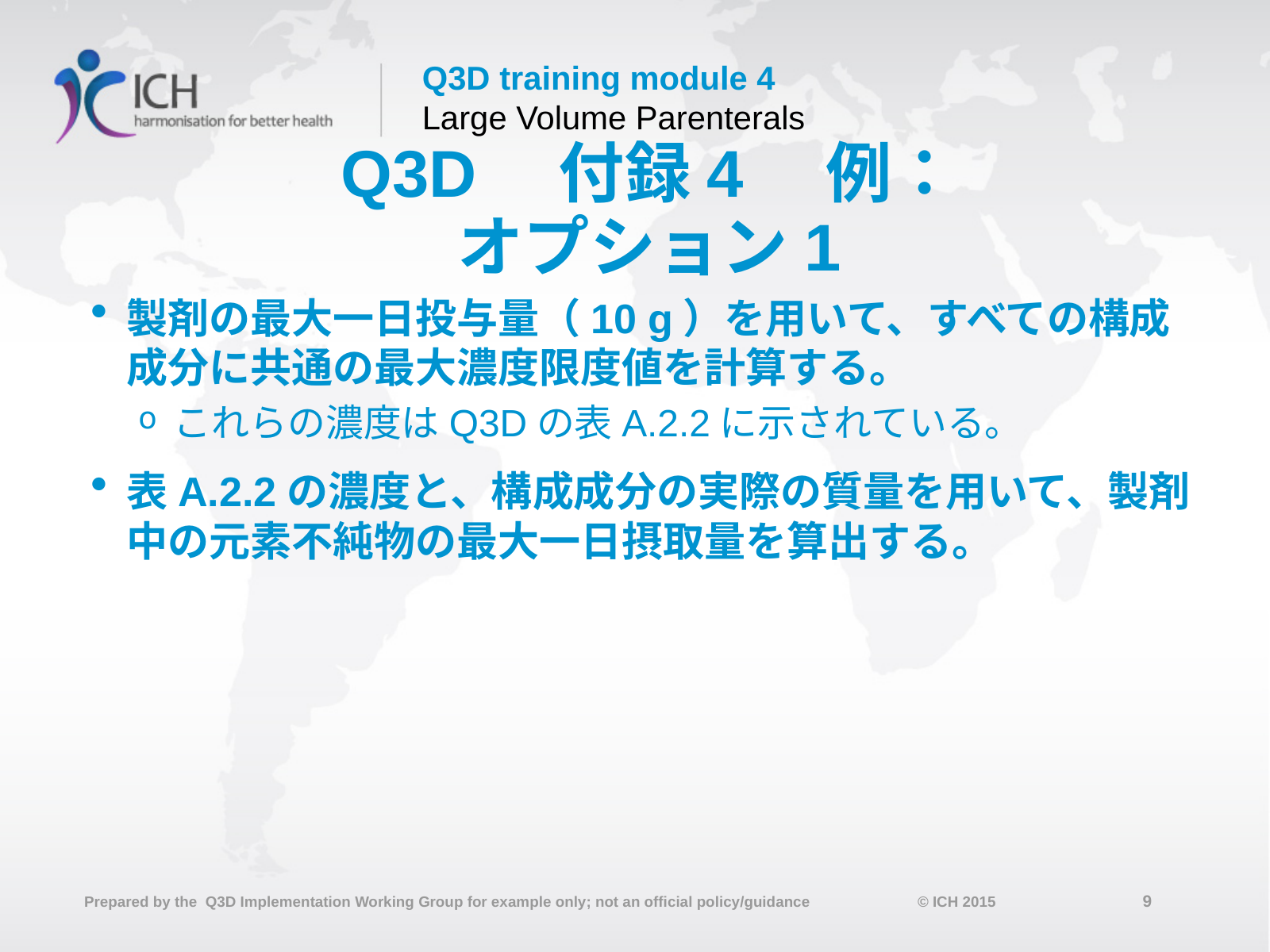

# Q3D　付録4　例： オプション1
製剤の最大一日投与量（10 g）を用いて、すべての構成成分に共通の最大濃度限度値を計算する。
これらの濃度はQ3Dの表A.2.2に示されている。
表A.2.2の濃度と、構成成分の実際の質量を用いて、製剤中の元素不純物の最大一日摂取量を算出する。